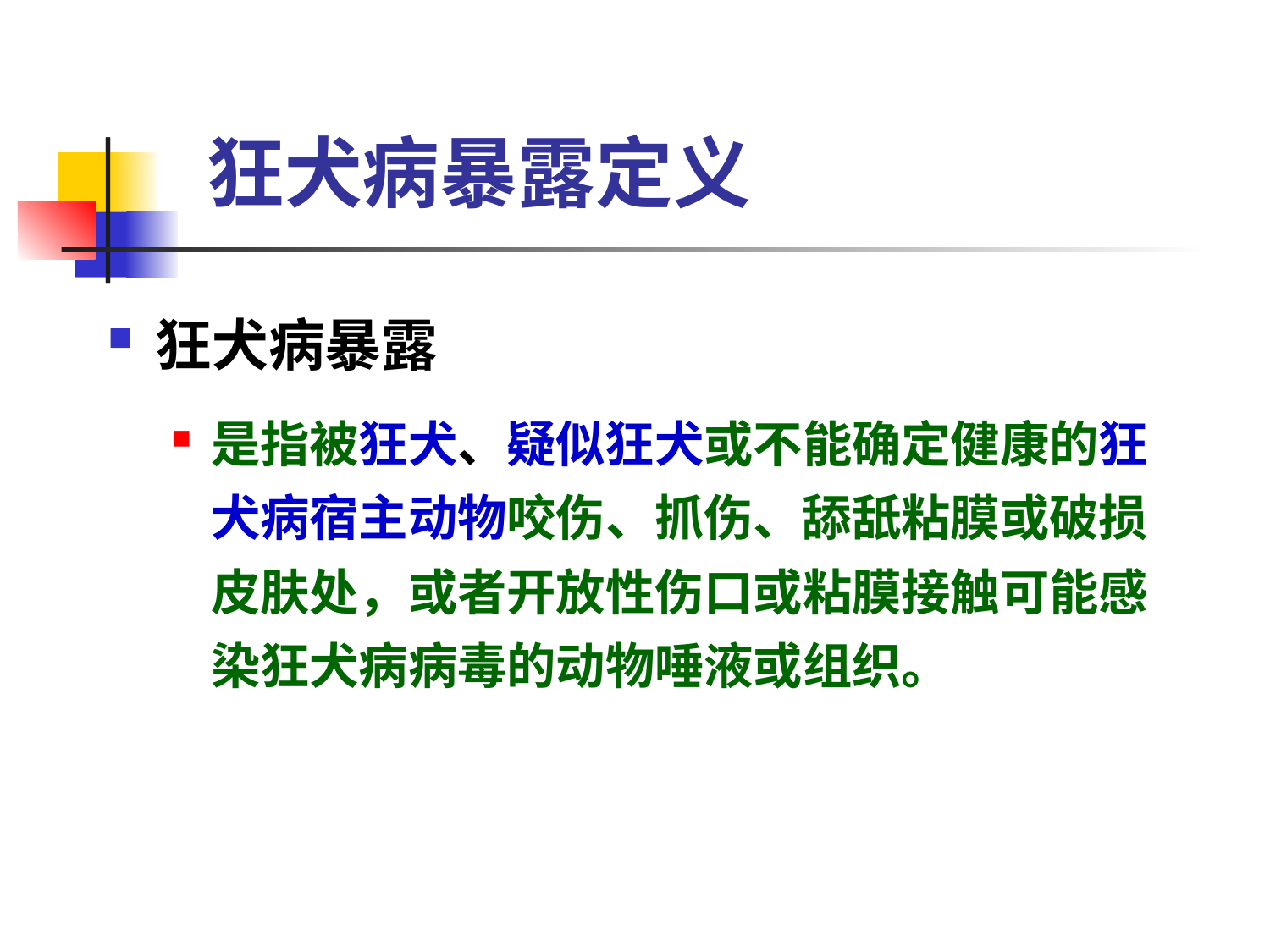

# 狂犬病暴露定义

狂犬病暴露
是指被狂犬、疑似狂犬或不能确定健康的狂犬病宿主动物咬伤、抓伤、舔舐粘膜或破损皮肤处，或者开放性伤口或粘膜接触可能感染狂犬病病毒的动物唾液或组织。